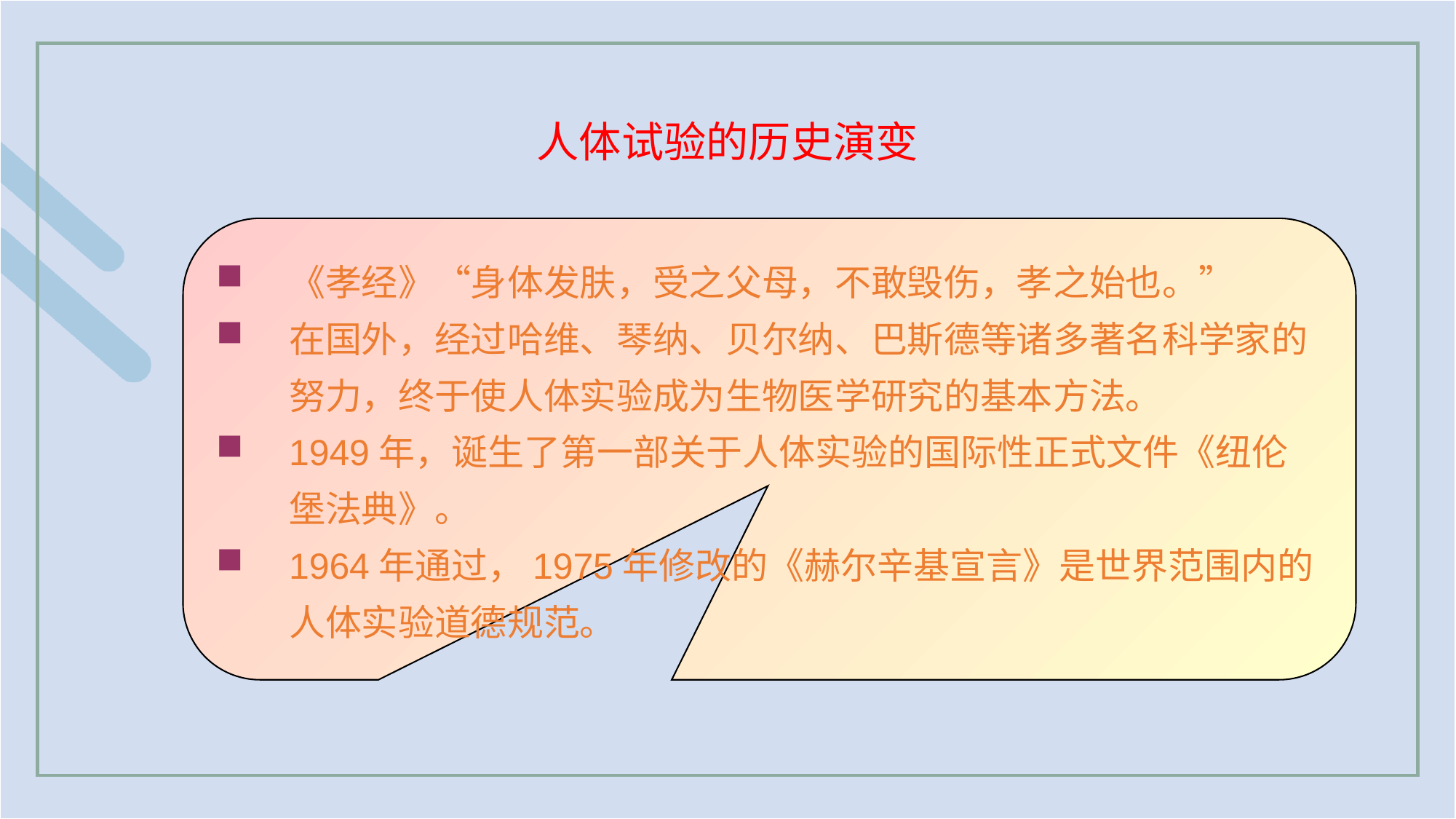

人体试验的历史演变
《孝经》“身体发肤，受之父母，不敢毁伤，孝之始也。”
在国外，经过哈维、琴纳、贝尔纳、巴斯德等诸多著名科学家的努力，终于使人体实验成为生物医学研究的基本方法。
1949年，诞生了第一部关于人体实验的国际性正式文件《纽伦堡法典》。
1964年通过，1975年修改的《赫尔辛基宣言》是世界范围内的人体实验道德规范。